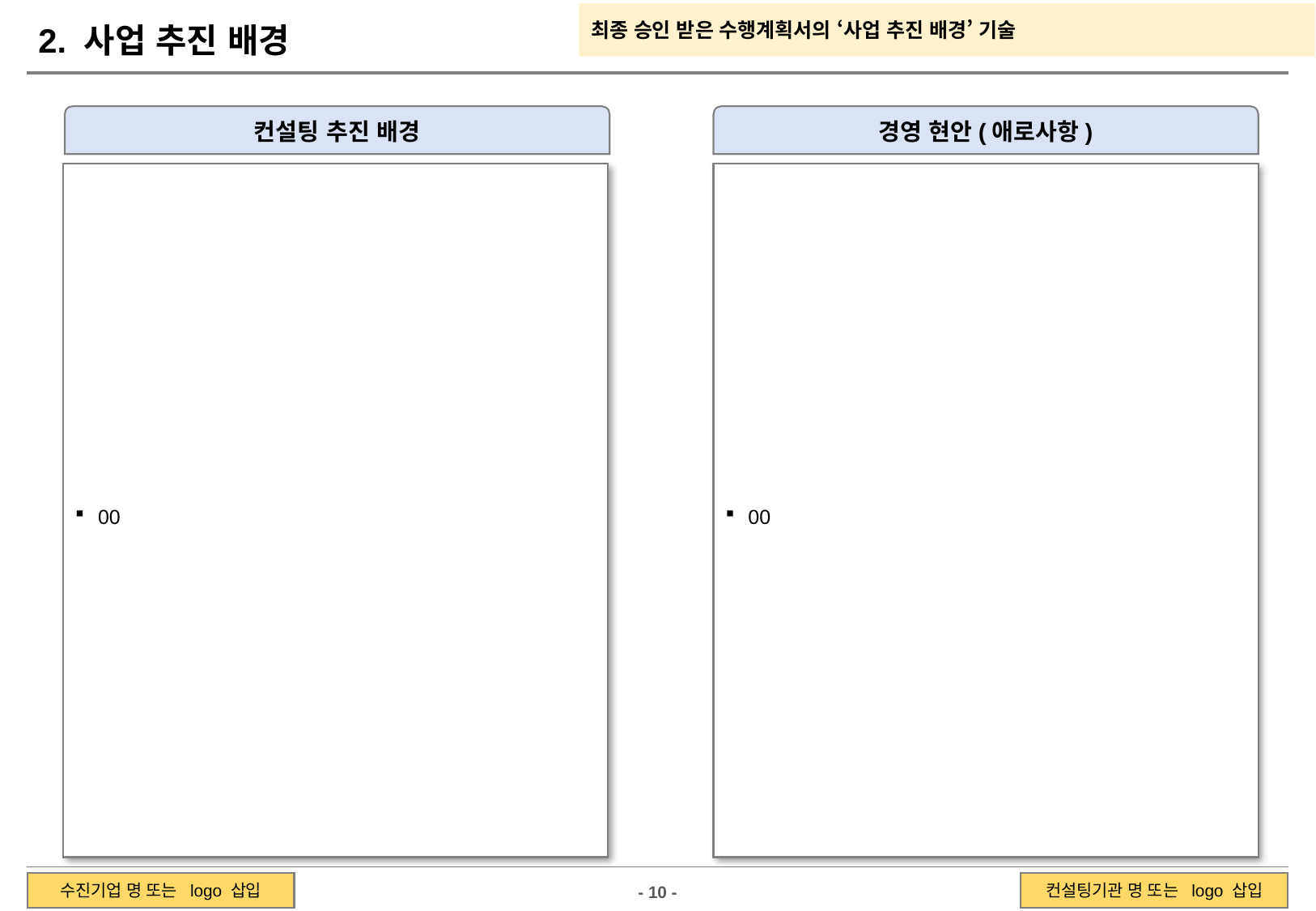

최종 승인 받은 수행계획서의 ‘사업 추진 배경’ 기술
2. 사업 추진 배경
Ⅰ. 사업 개요
컨설팅 추진 배경
경영 현안(애로사항)
00
00